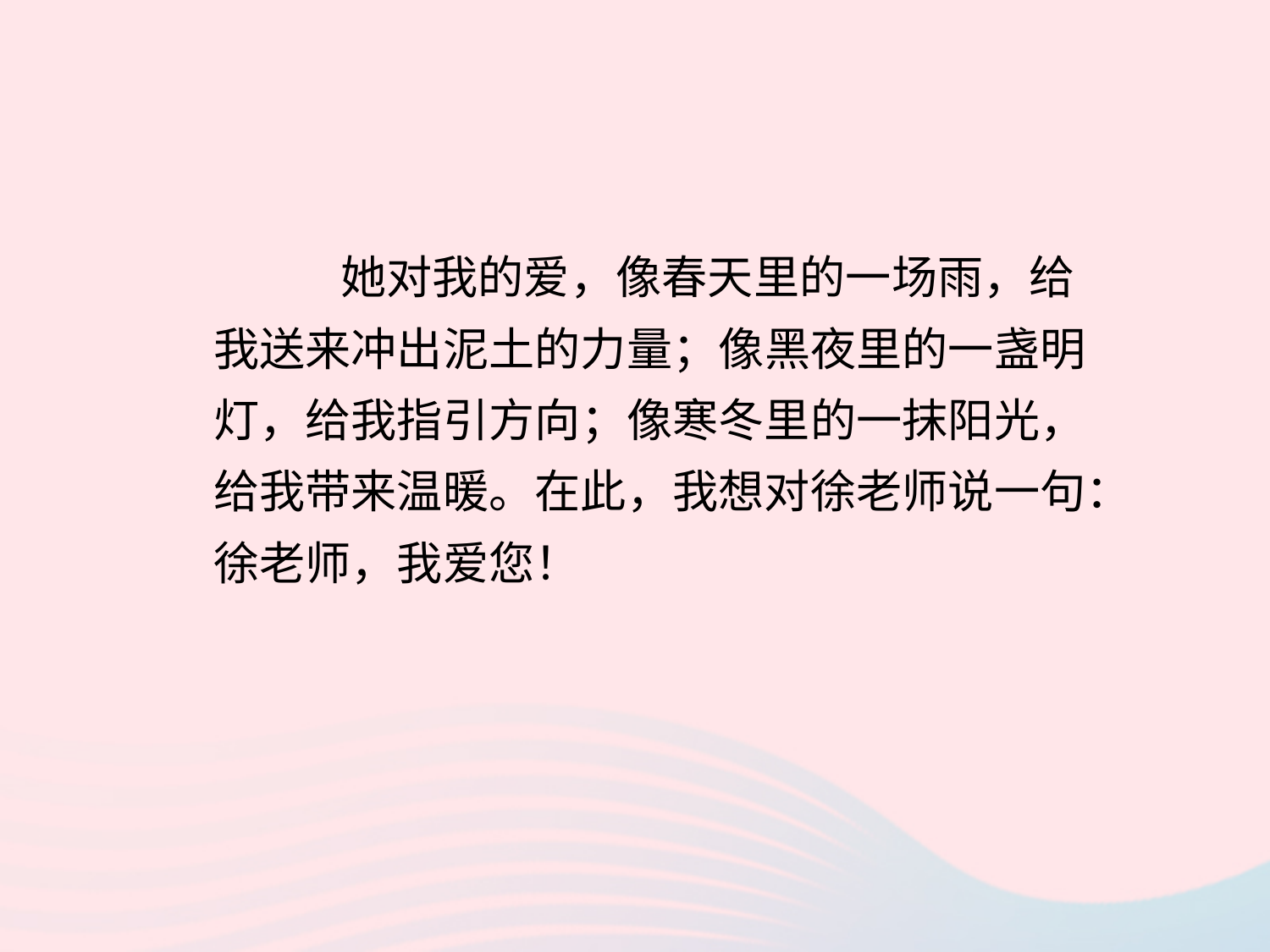

她对我的爱，像春天里的一场雨，给我送来冲出泥土的力量；像黑夜里的一盏明灯，给我指引方向；像寒冬里的一抹阳光，给我带来温暖。在此，我想对徐老师说一句：徐老师，我爱您！